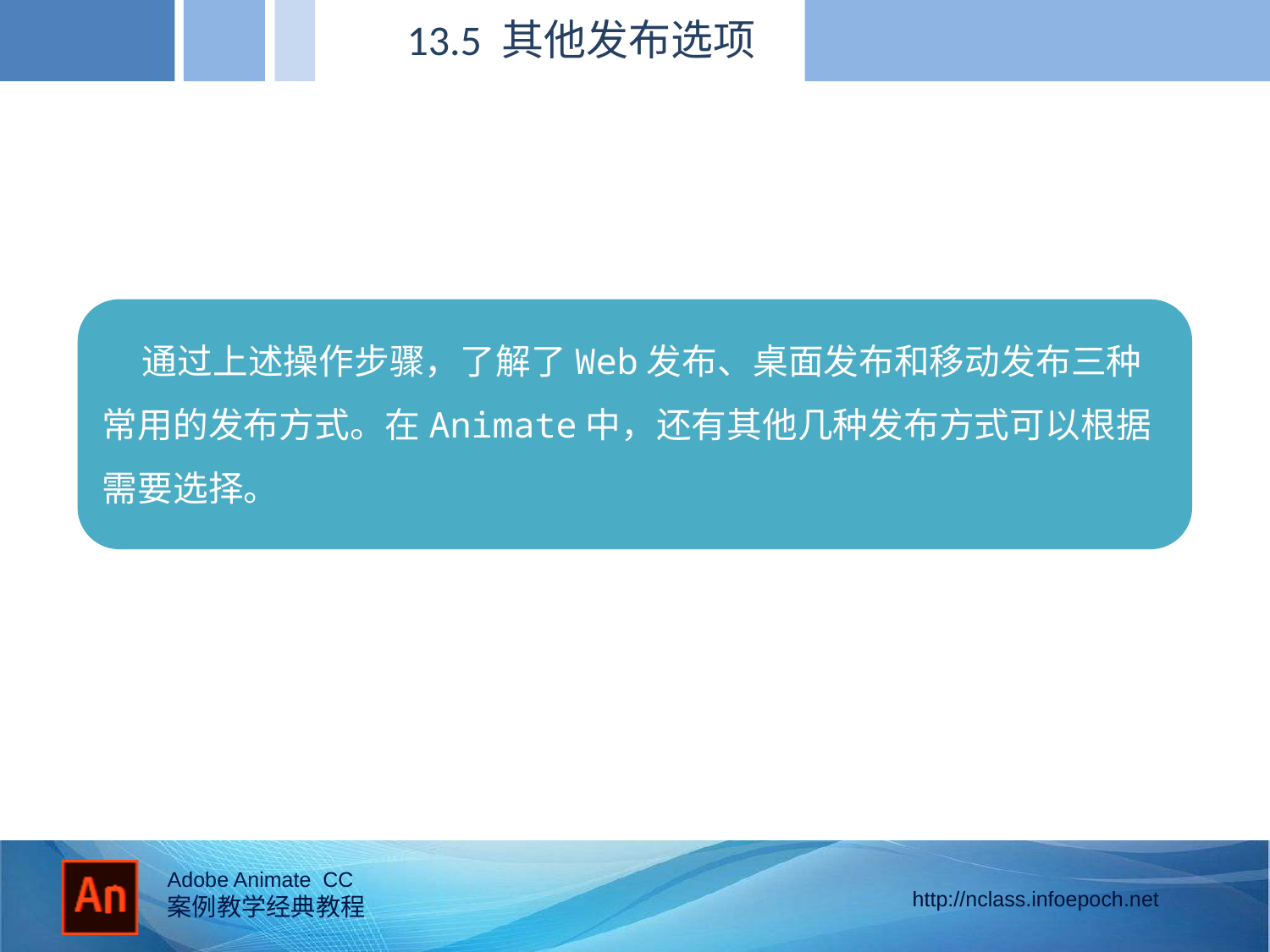

13.5 其他发布选项
    通过上述操作步骤，了解了Web发布、桌面发布和移动发布三种常用的发布方式。在Animate中，还有其他几种发布方式可以根据需要选择。